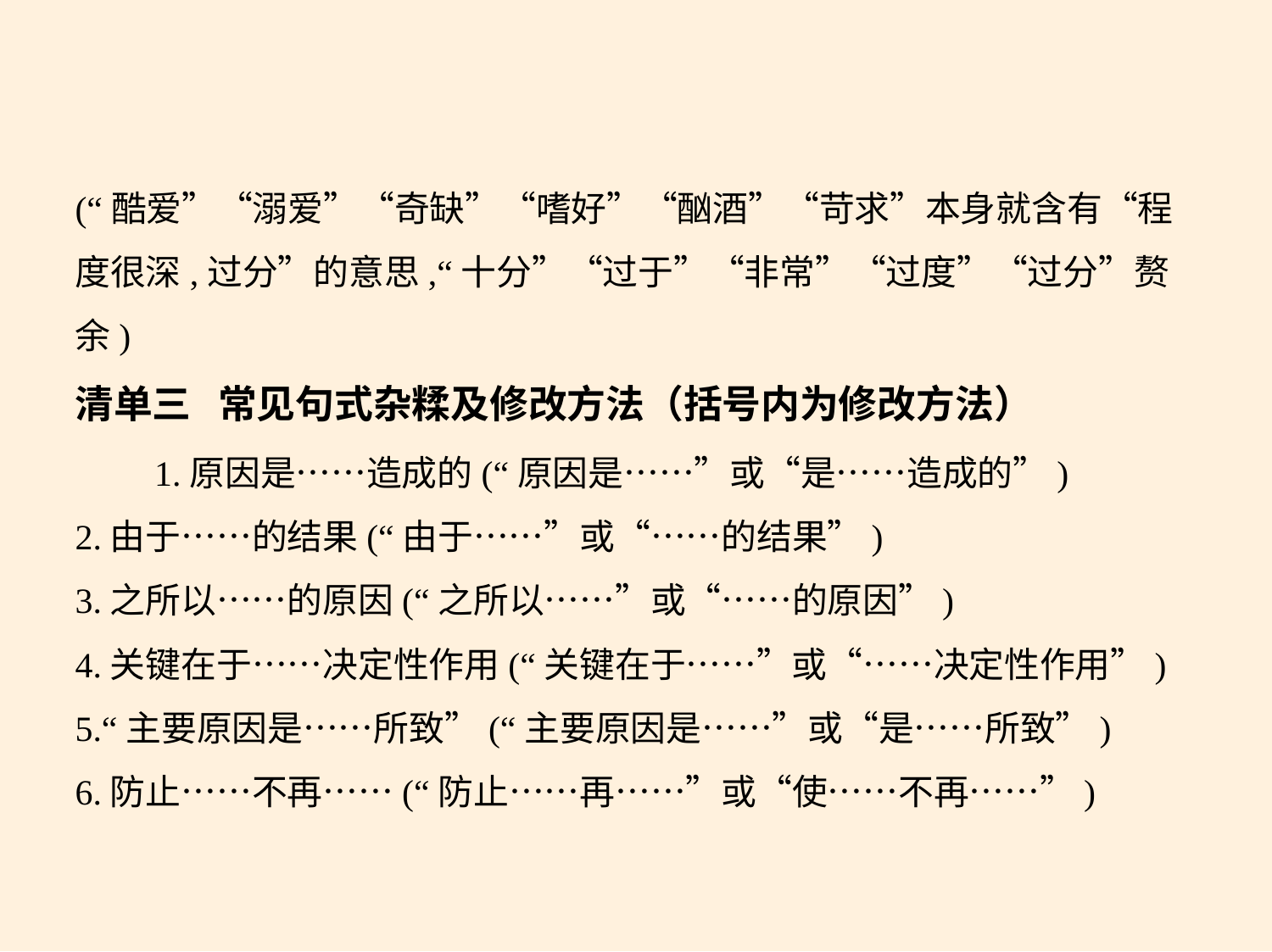

(“酷爱”“溺爱”“奇缺”“嗜好”“酗酒”“苛求”本身就含有“程
度很深,过分”的意思,“十分”“过于”“非常”“过度”“过分”赘
余)
清单三   常见句式杂糅及修改方法（括号内为修改方法）
　　1.原因是……造成的(“原因是……”或“是……造成的”)
2.由于……的结果(“由于……”或“……的结果”)
3.之所以……的原因(“之所以……”或“……的原因”)
4.关键在于……决定性作用(“关键在于……”或“……决定性作用”)
5.“主要原因是……所致”(“主要原因是……”或“是……所致”)
6.防止……不再……(“防止……再……”或“使……不再……”)